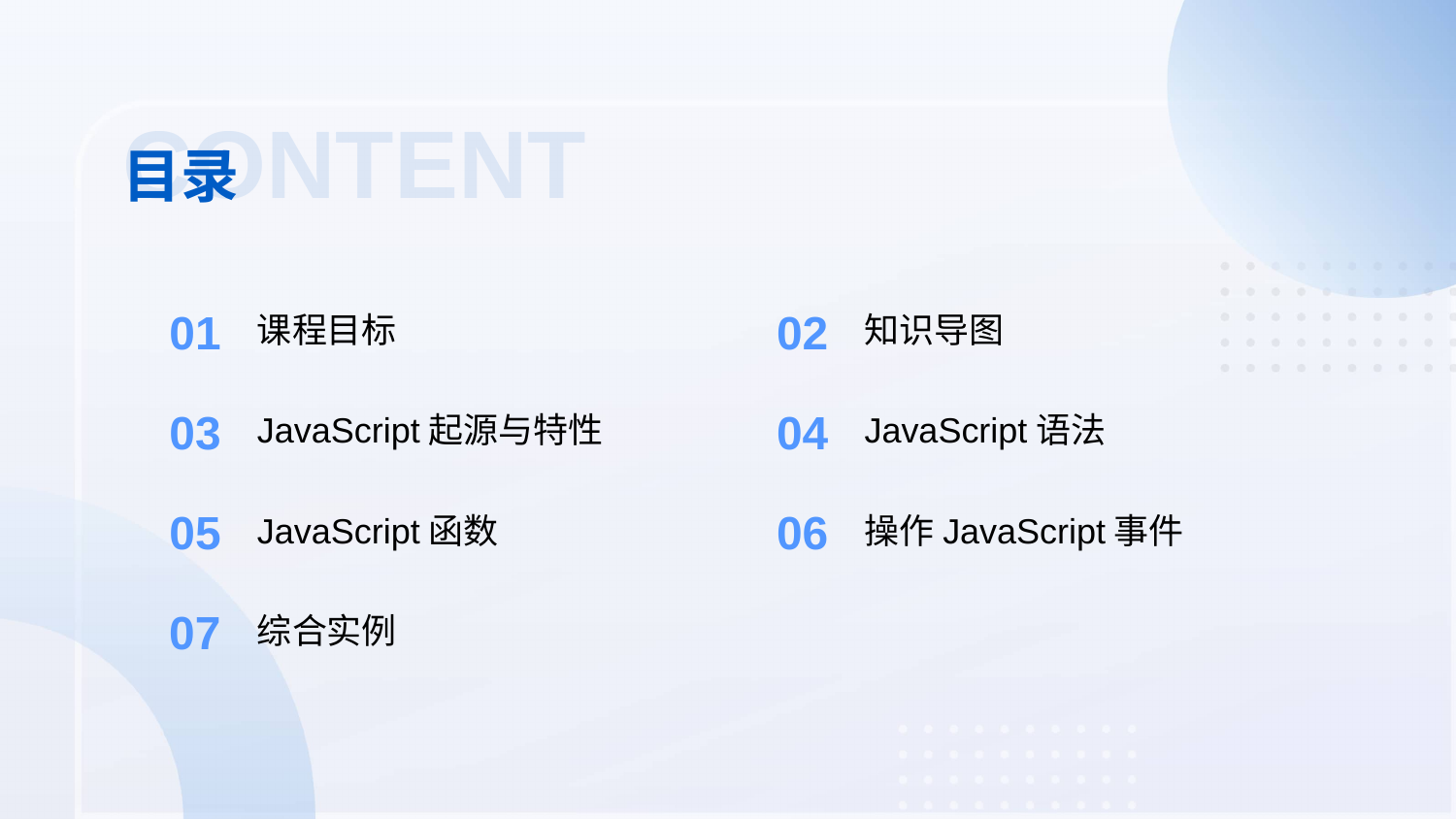

CONTENT
目录
01
02
课程目标
知识导图
03
04
JavaScript起源与特性
JavaScript语法
05
06
JavaScript函数
操作JavaScript事件
07
综合实例